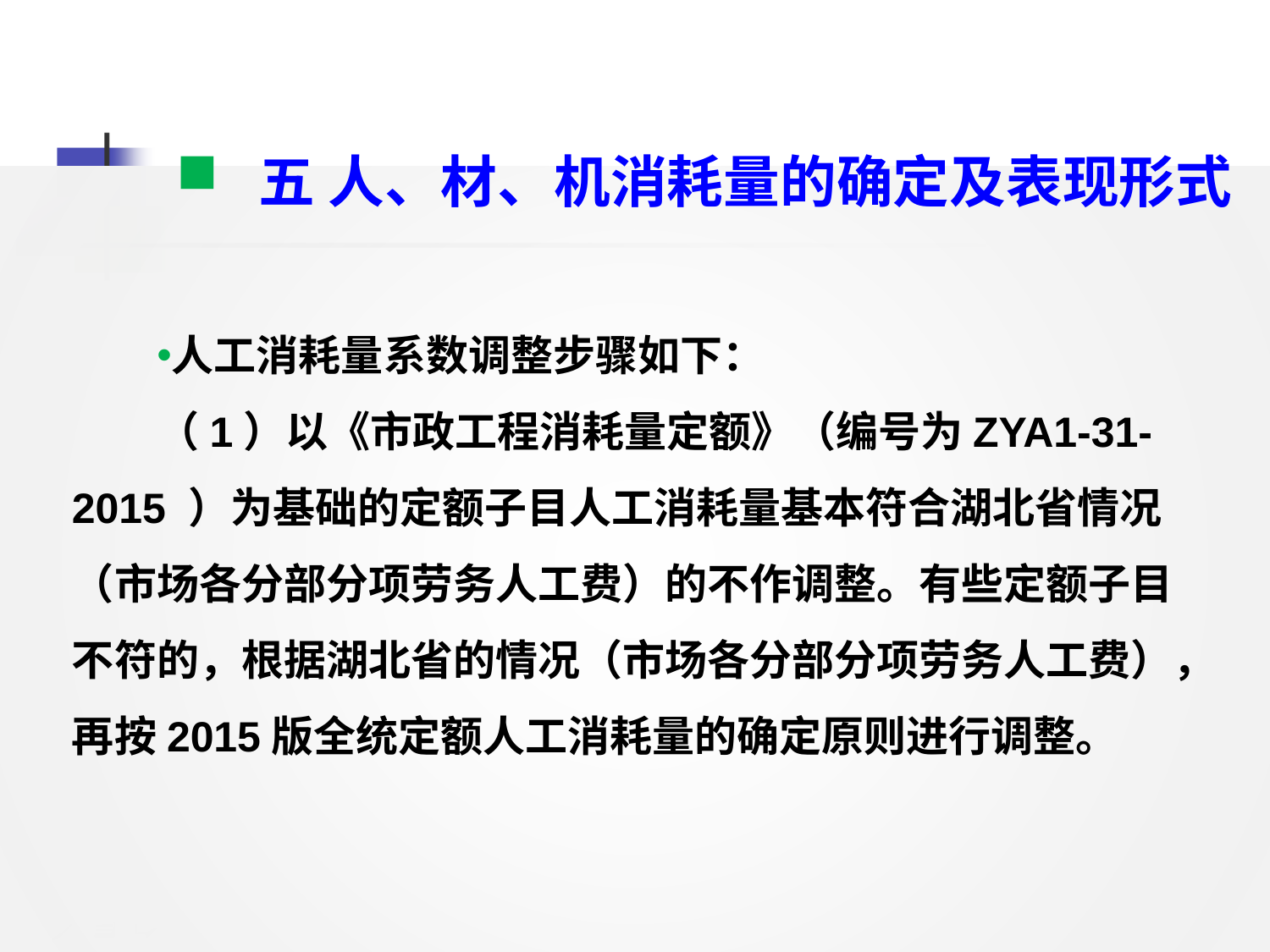

五 人、材、机消耗量的确定及表现形式
人工消耗量系数调整步骤如下：
（1）以《市政工程消耗量定额》（编号为ZYA1-31-2015 ）为基础的定额子目人工消耗量基本符合湖北省情况（市场各分部分项劳务人工费）的不作调整。有些定额子目不符的，根据湖北省的情况（市场各分部分项劳务人工费），再按2015版全统定额人工消耗量的确定原则进行调整。